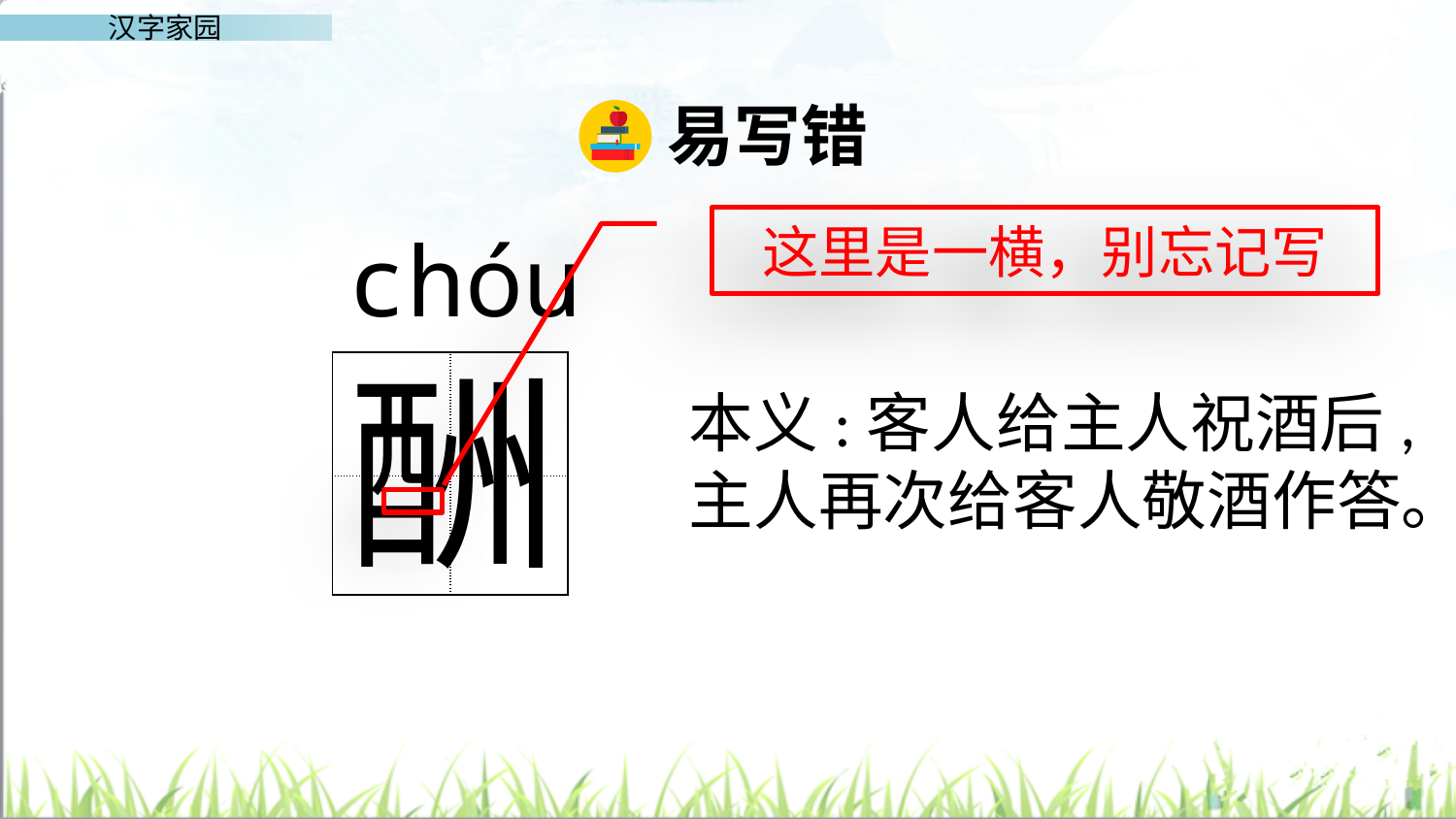

易写错

这里是一横，别忘记写
chóu
酬
|  |  |
| --- | --- |
|  |  |
本义:客人给主人祝酒后,
主人再次给客人敬酒作答。